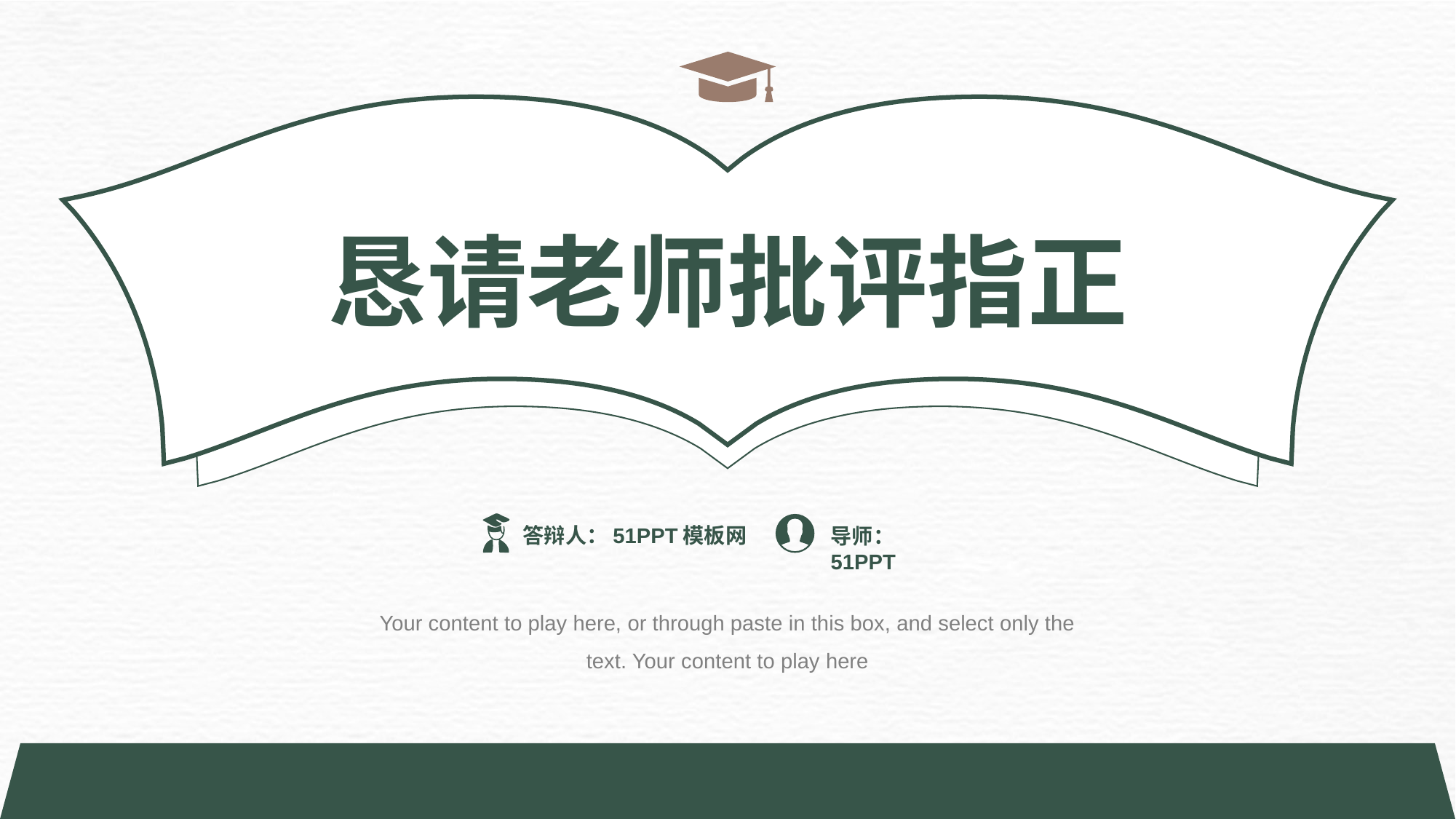

恳请老师批评指正

答辩人：51PPT模板网
导师：51PPT
Your content to play here, or through paste in this box, and select only the text. Your content to play here